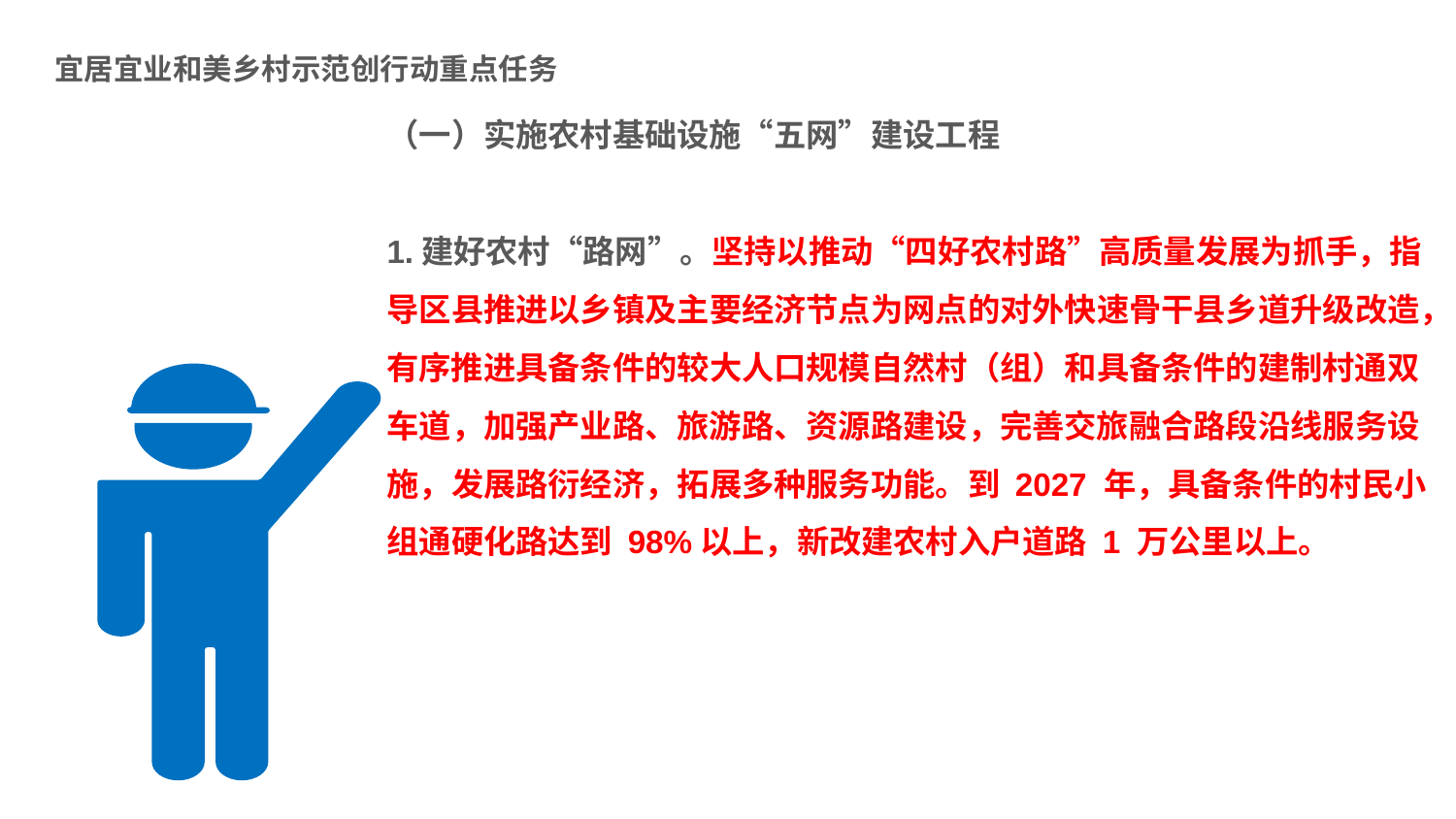

# 宜居宜业和美乡村示范创行动重点任务
（一）实施农村基础设施“五网”建设工程

1.建好农村“路网”。坚持以推动“四好农村路”高质量发展为抓手，指导区县推进以乡镇及主要经济节点为网点的对外快速骨干县乡道升级改造，有序推进具备条件的较大人口规模自然村（组）和具备条件的建制村通双车道，加强产业路、旅游路、资源路建设，完善交旅融合路段沿线服务设施，发展路衍经济，拓展多种服务功能。到 2027 年，具备条件的村民小组通硬化路达到 98%以上，新改建农村入户道路 1 万公里以上。